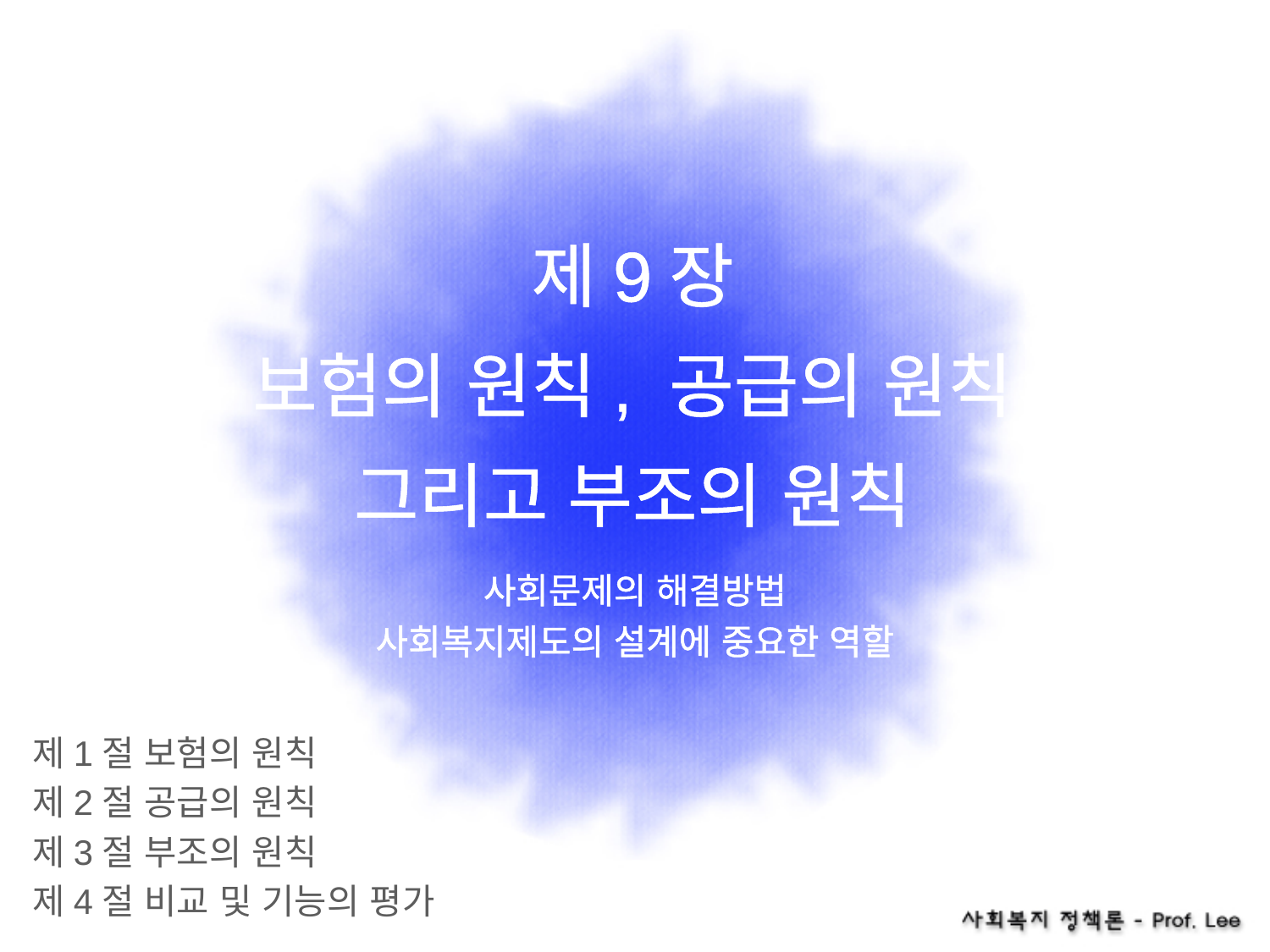

# 제9장 보험의 원칙, 공급의 원칙 그리고 부조의 원칙
사회문제의 해결방법
사회복지제도의 설계에 중요한 역할
제1절 보험의 원칙
제2절 공급의 원칙
제3절 부조의 원칙
제4절 비교 및 기능의 평가